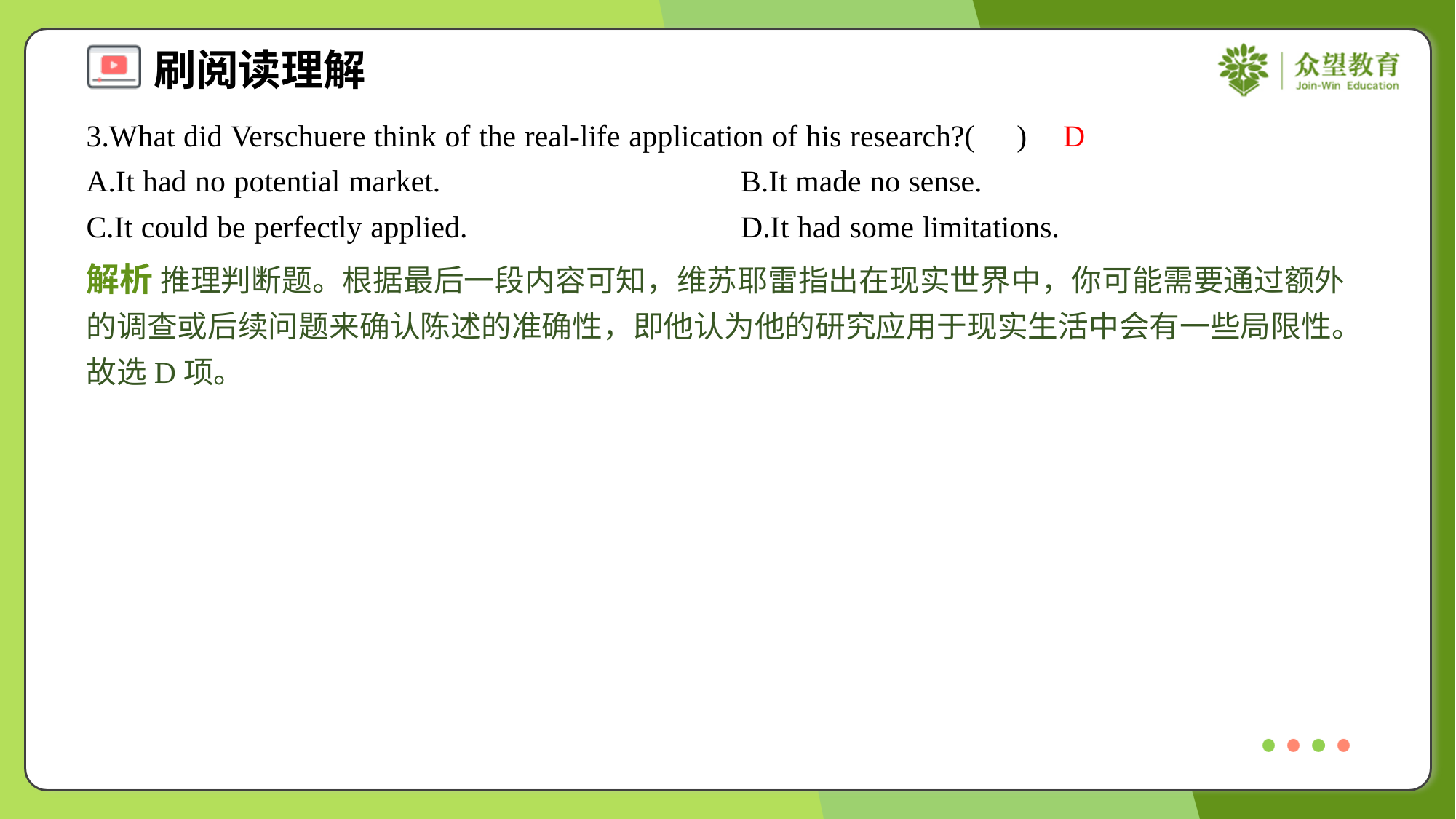

3.What did Verschuere think of the real-life application of his research?(     )
D
A.It had no potential market.	B.It made no sense.
C.It could be perfectly applied.	D.It had some limitations.
解析 推理判断题。根据最后一段内容可知，维苏耶雷指出在现实世界中，你可能需要通过额外的调查或后续问题来确认陈述的准确性，即他认为他的研究应用于现实生活中会有一些局限性。故选D项。